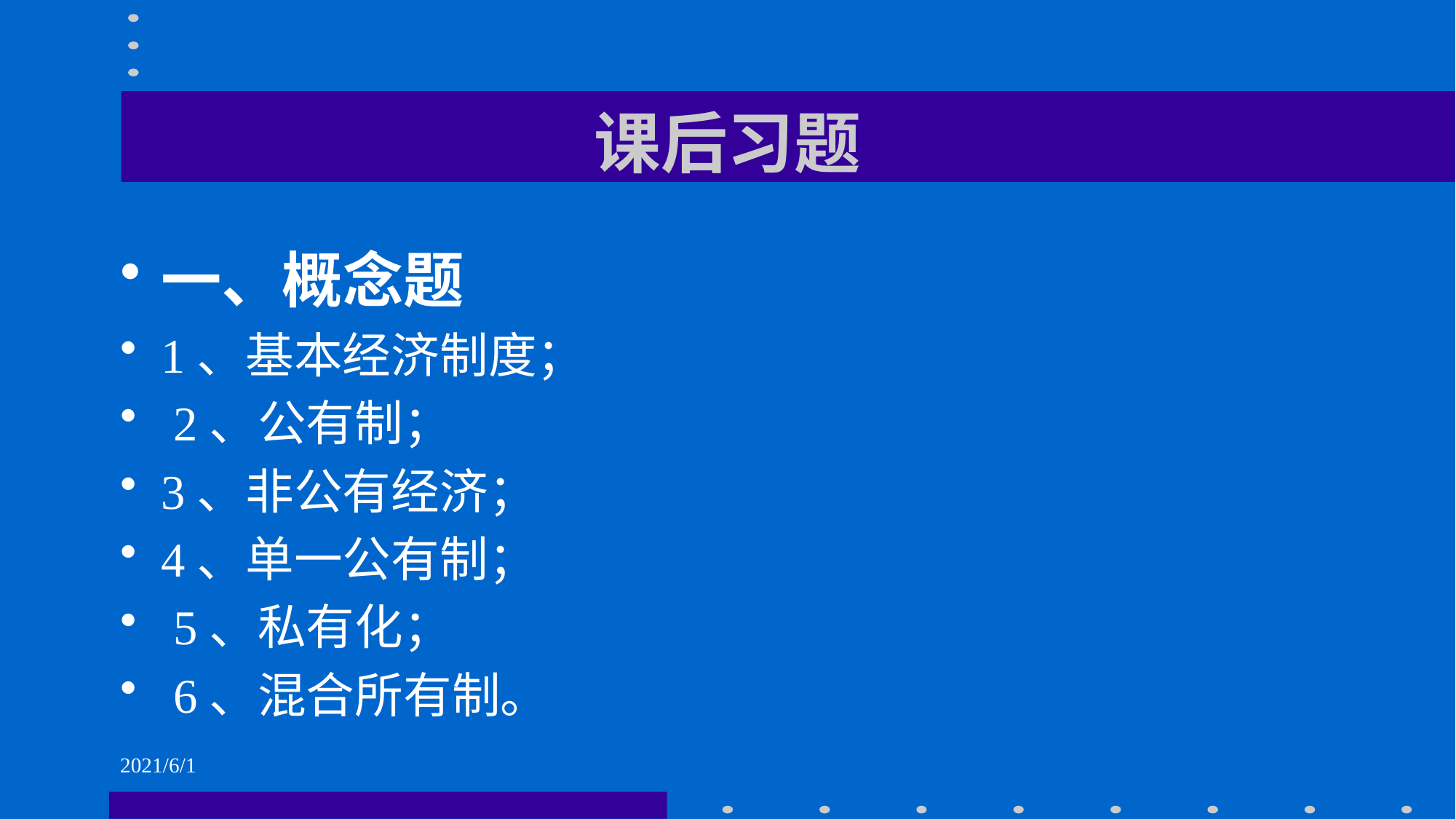

# 课后习题
一、概念题
1、基本经济制度；
 2、公有制；
3、非公有经济；
4、单一公有制；
 5、私有化；
 6、混合所有制。
2021/6/1